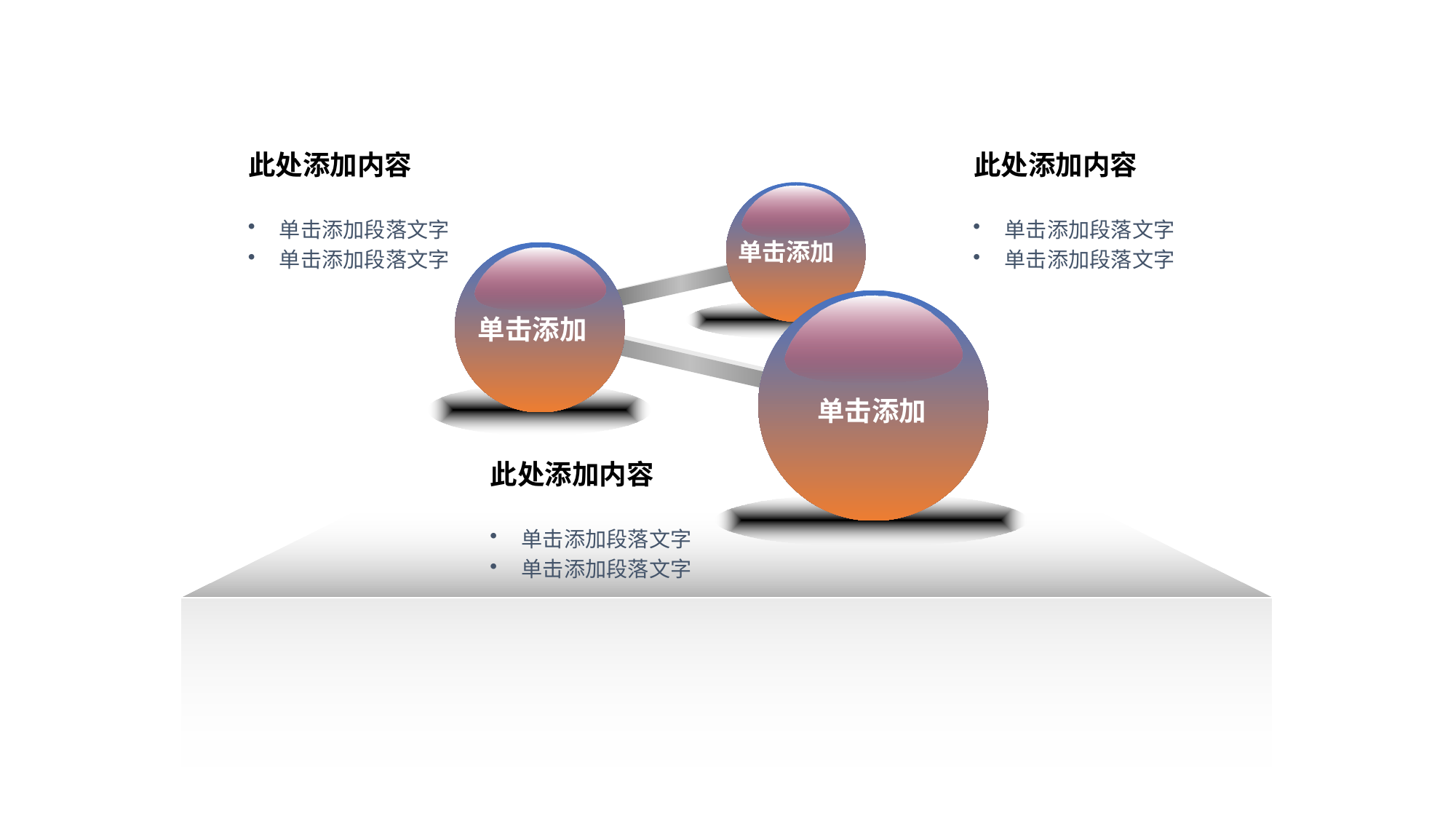

此处添加内容
此处添加内容

单击添加
单击添加段落文字
单击添加段落文字
单击添加段落文字
单击添加段落文字
单击添加
单击添加
此处添加内容

单击添加段落文字
单击添加段落文字